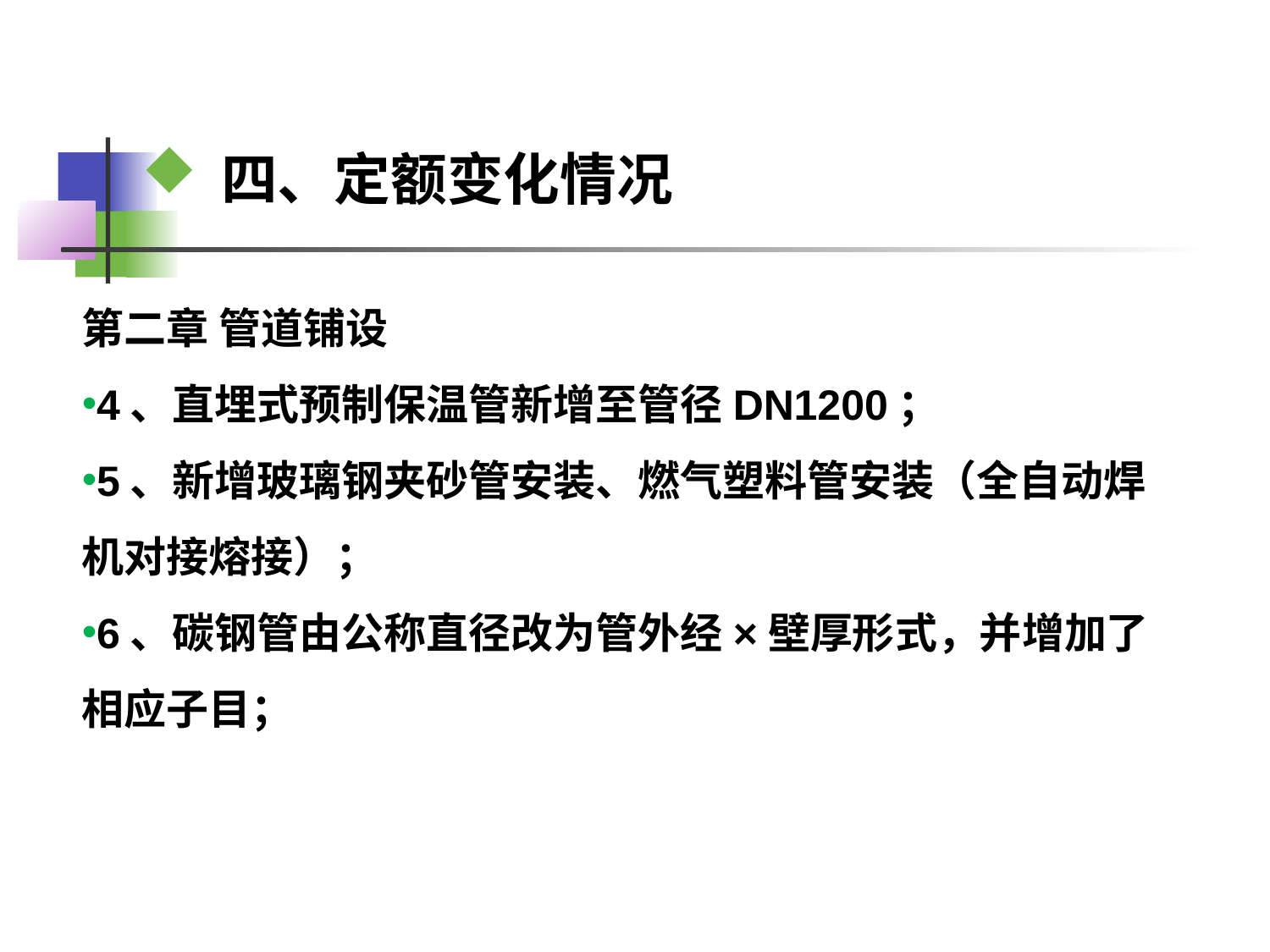

四、定额变化情况
第二章 管道铺设
4、直埋式预制保温管新增至管径DN1200；
5、新增玻璃钢夹砂管安装、燃气塑料管安装（全自动焊机对接熔接）；
6、碳钢管由公称直径改为管外经×壁厚形式，并增加了相应子目；